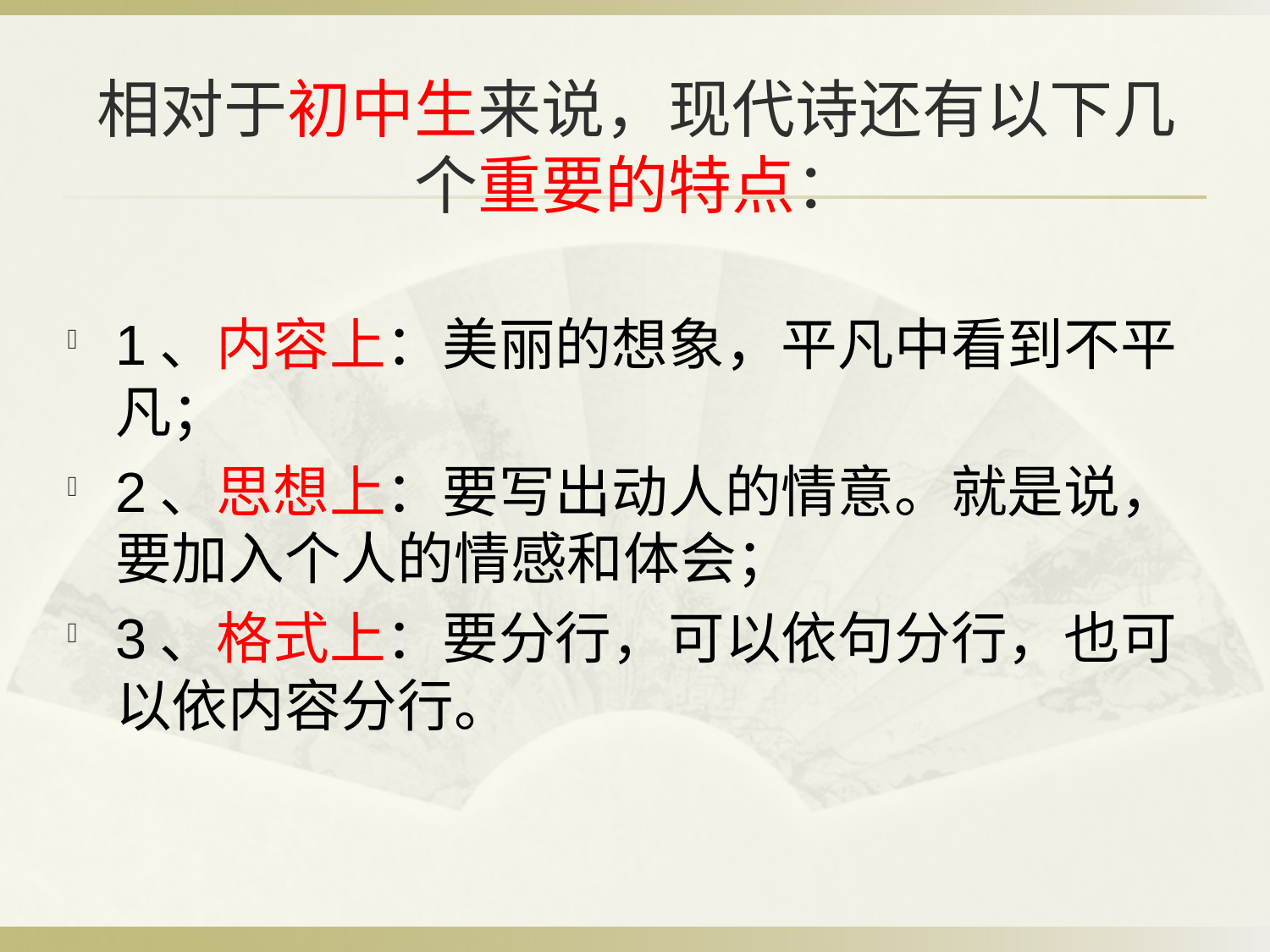

# 相对于初中生来说，现代诗还有以下几个重要的特点：
1、内容上：美丽的想象，平凡中看到不平凡；
2、思想上：要写出动人的情意。就是说，要加入个人的情感和体会；
3、格式上：要分行，可以依句分行，也可以依内容分行。